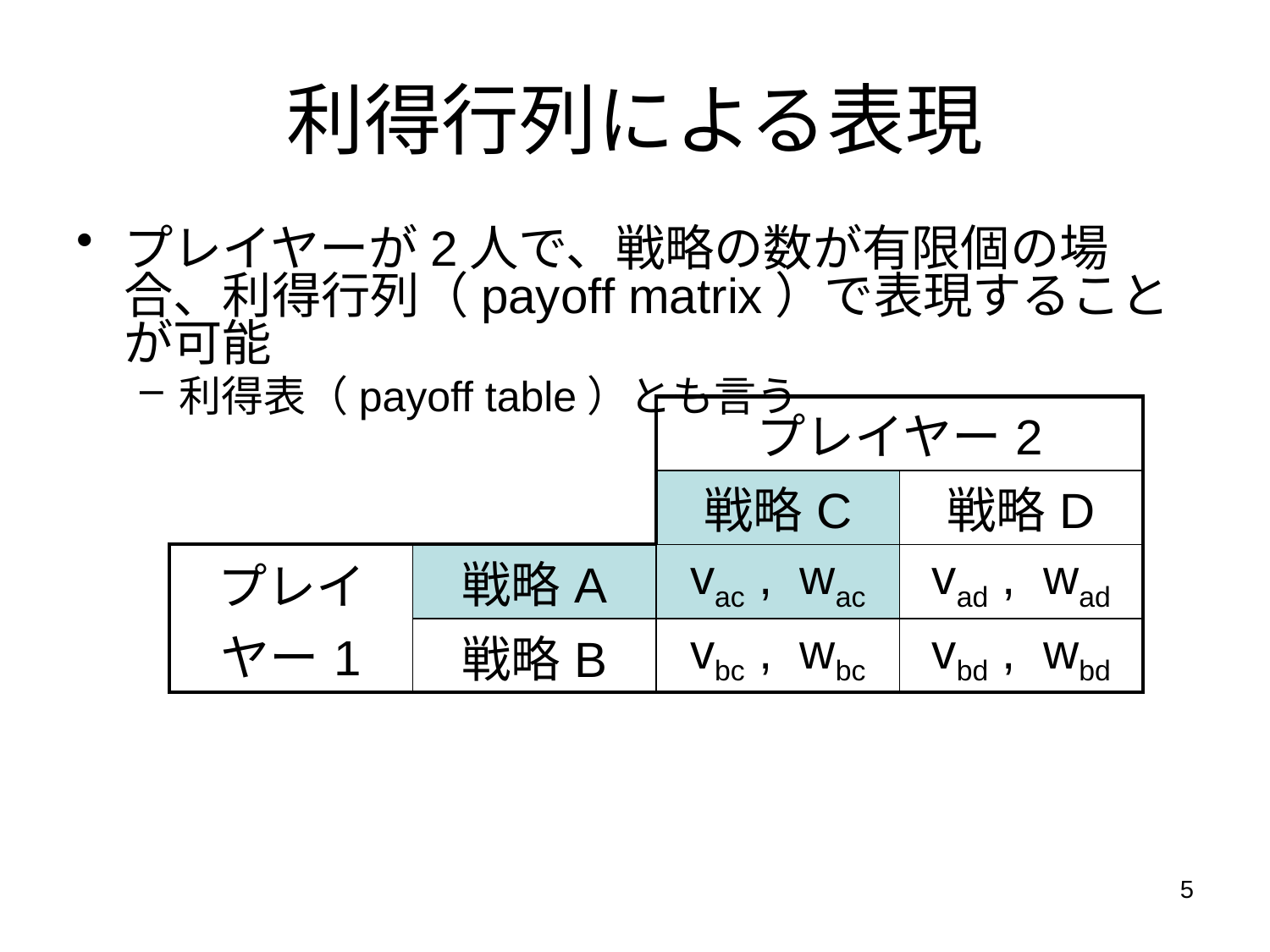

# 利得行列による表現
プレイヤーが2人で、戦略の数が有限個の場合、利得行列（payoff matrix）で表現することが可能
利得表（payoff table）とも言う

上の利得行列において、例えば
プレイヤー1が「A」を、プレイヤー2が「C」をそれぞれ選択→ プレイヤー1とプレイヤー2の利得はそれぞれvacとwac
|  |  | プレイヤー2 |  |
| --- | --- | --- | --- |
|  |  | 戦略C | 戦略D |
| プレイヤー1 | 戦略A | vac , wac | vad , wad |
|  | 戦略B | vbc , wbc | vbd , wbd |
5